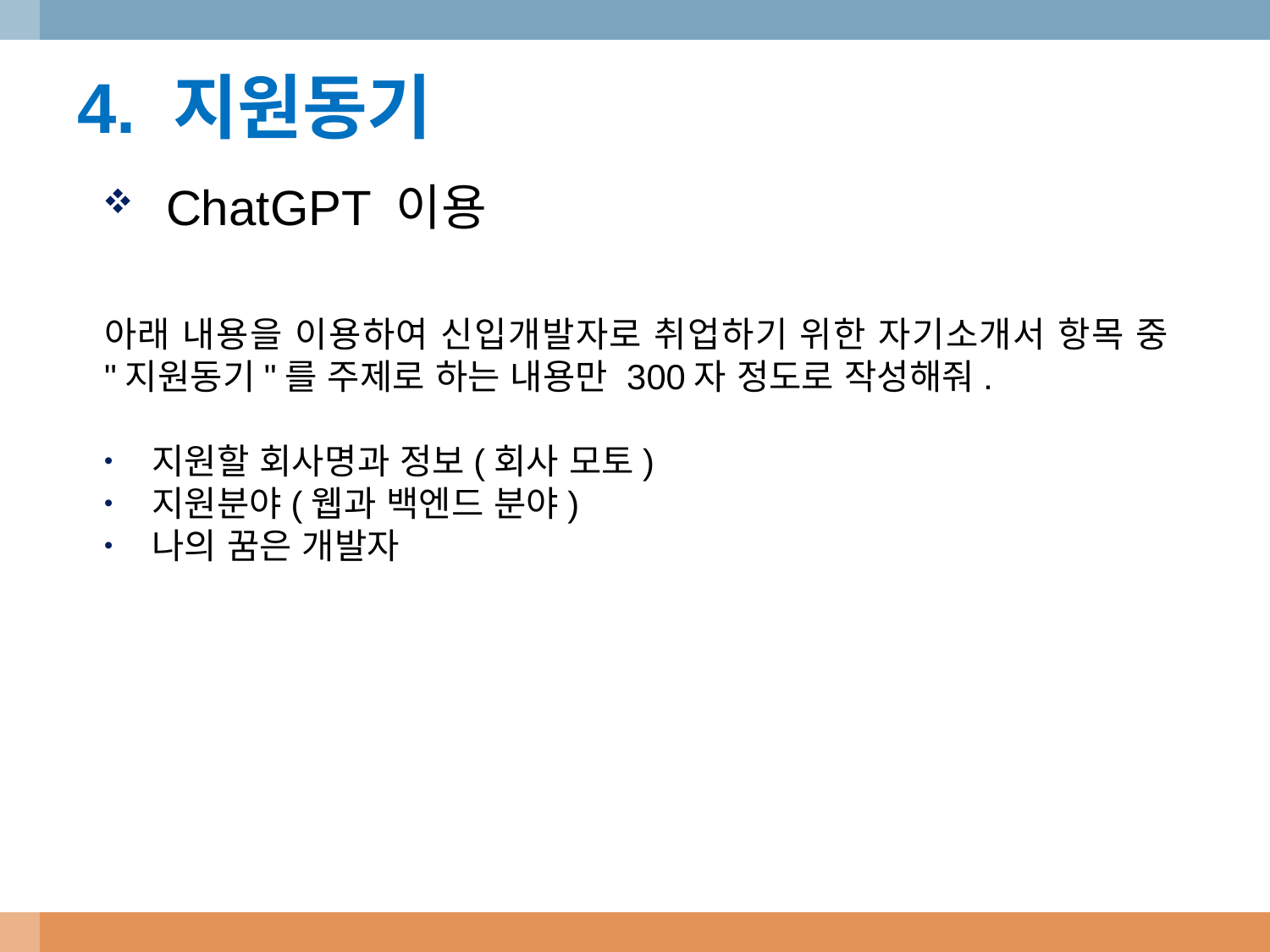

4. 지원동기
ChatGPT 이용
아래 내용을 이용하여 신입개발자로 취업하기 위한 자기소개서 항목 중 "지원동기"를 주제로 하는 내용만 300자 정도로 작성해줘.

지원할 회사명과 정보(회사 모토)
지원분야(웹과 백엔드 분야)
나의 꿈은 개발자